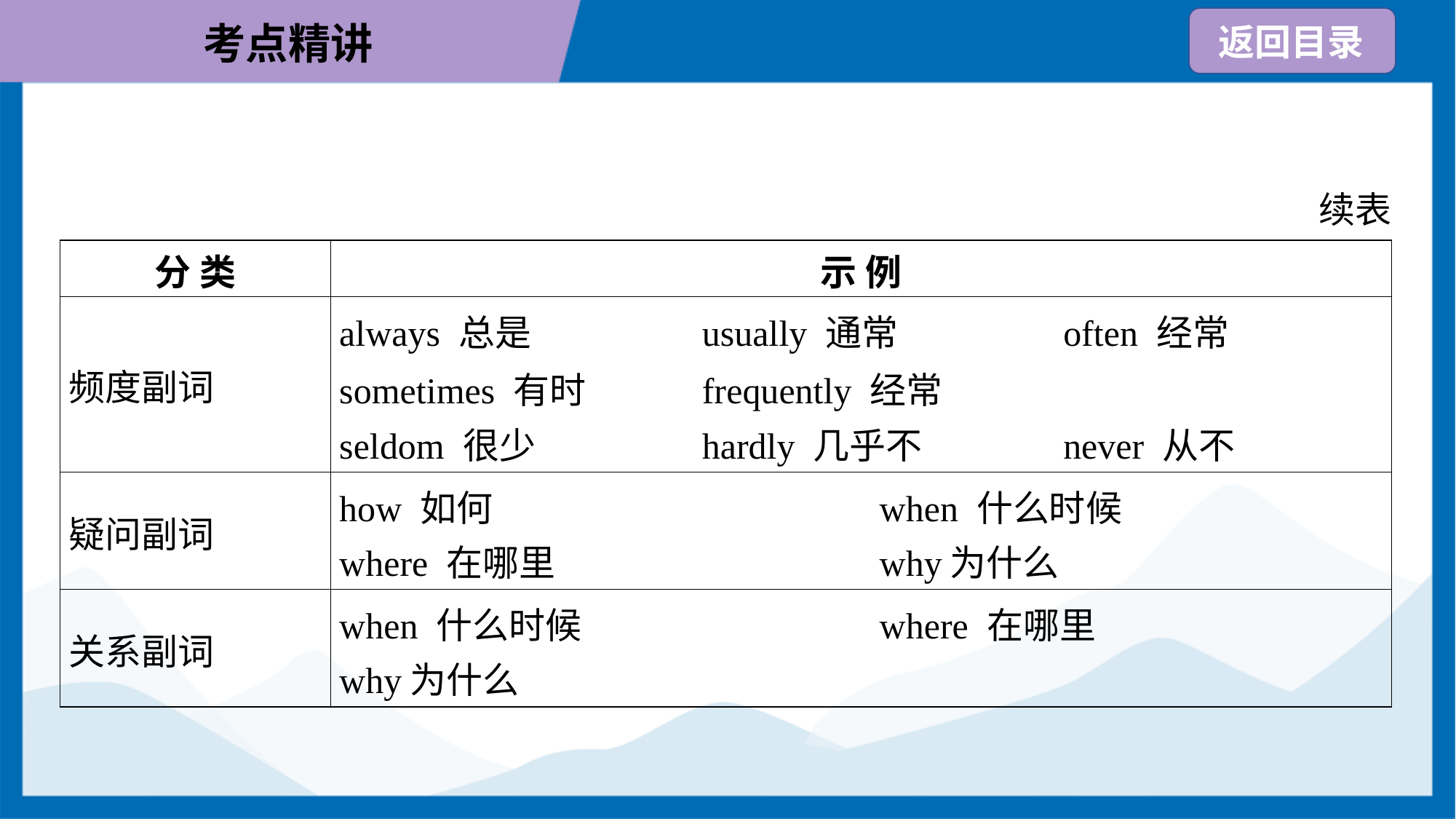

续表
| 分 类 | 示 例 |
| --- | --- |
| 频度副词 | always 总是 usually 通常 often 经常 sometimes 有时 frequently 经常 seldom 很少 hardly 几乎不 never 从不 |
| 疑问副词 | how 如何 when 什么时候 where 在哪里 why为什么 |
| 关系副词 | when 什么时候 where 在哪里 why为什么 |